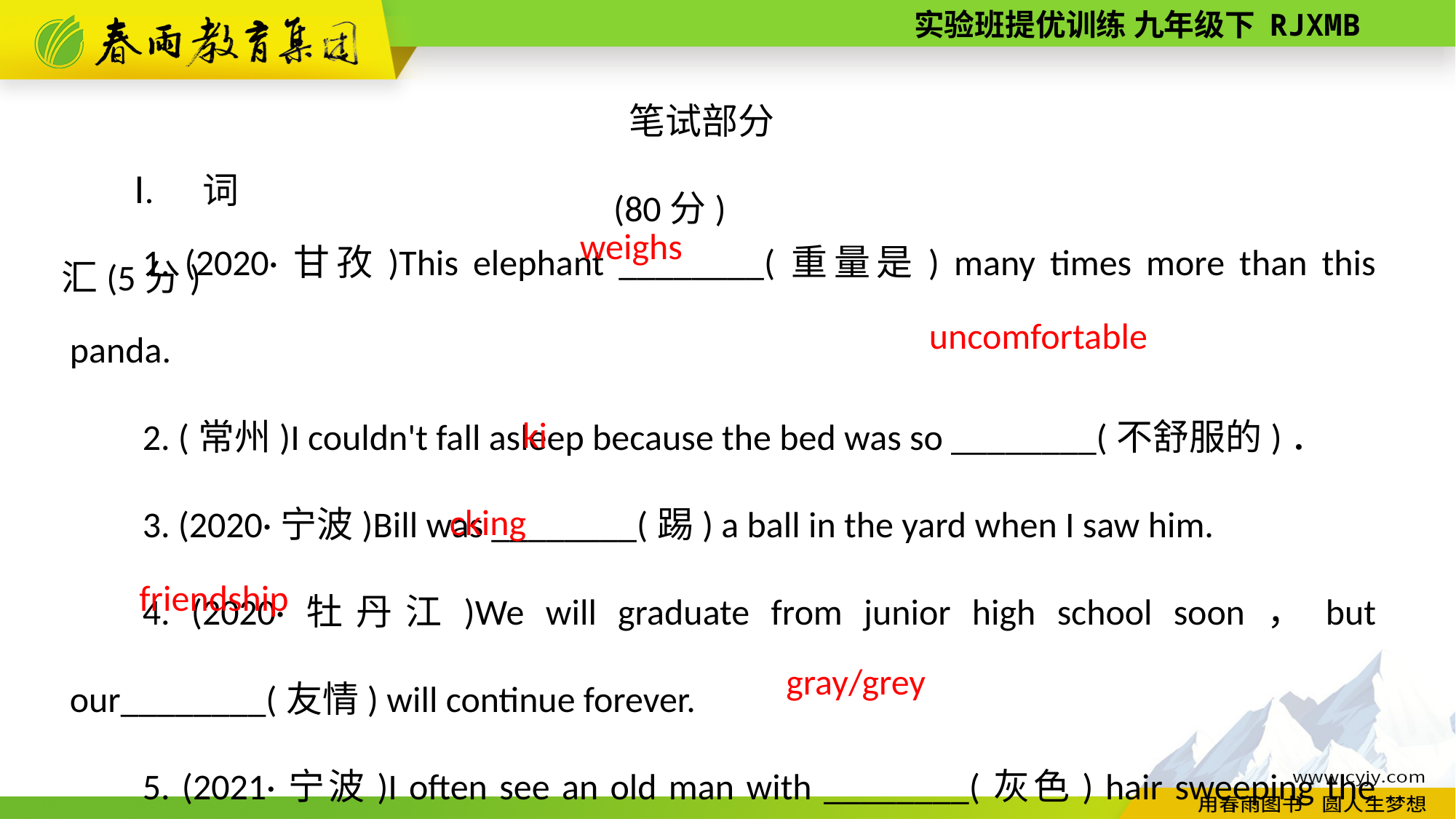

笔试部分(80分)
Ⅰ. 词汇(5分)
1. (2020·甘孜)This elephant ________(重量是) many times more than this panda.
2. (常州)I couldn't fall asleep because the bed was so ________(不舒服的)．
3. (2020·宁波)Bill was ________(踢) a ball in the yard when I saw him.
4. (2020·牡丹江)We will graduate from junior high school soon，but our________(友情) will continue forever.
5. (2021·宁波)I often see an old man with ________(灰色) hair sweeping the road near my school.
weighs
uncomfortable
kicking
friendship
gray/grey